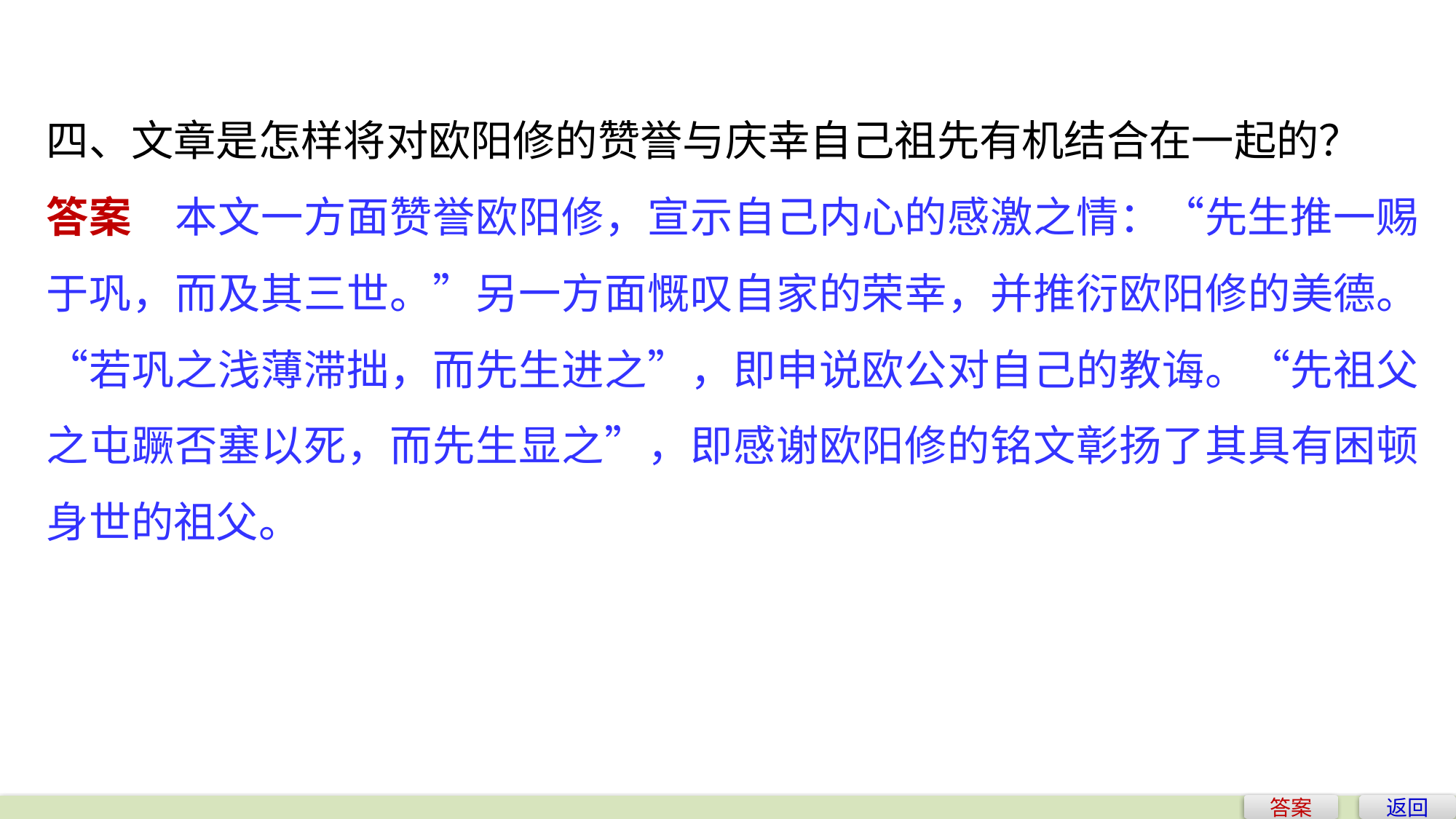

四、文章是怎样将对欧阳修的赞誉与庆幸自己祖先有机结合在一起的？
答案　本文一方面赞誉欧阳修，宣示自己内心的感激之情：“先生推一赐于巩，而及其三世。”另一方面慨叹自家的荣幸，并推衍欧阳修的美德。“若巩之浅薄滞拙，而先生进之”，即申说欧公对自己的教诲。“先祖父之屯蹶否塞以死，而先生显之”，即感谢欧阳修的铭文彰扬了其具有困顿身世的祖父。
答案
返回